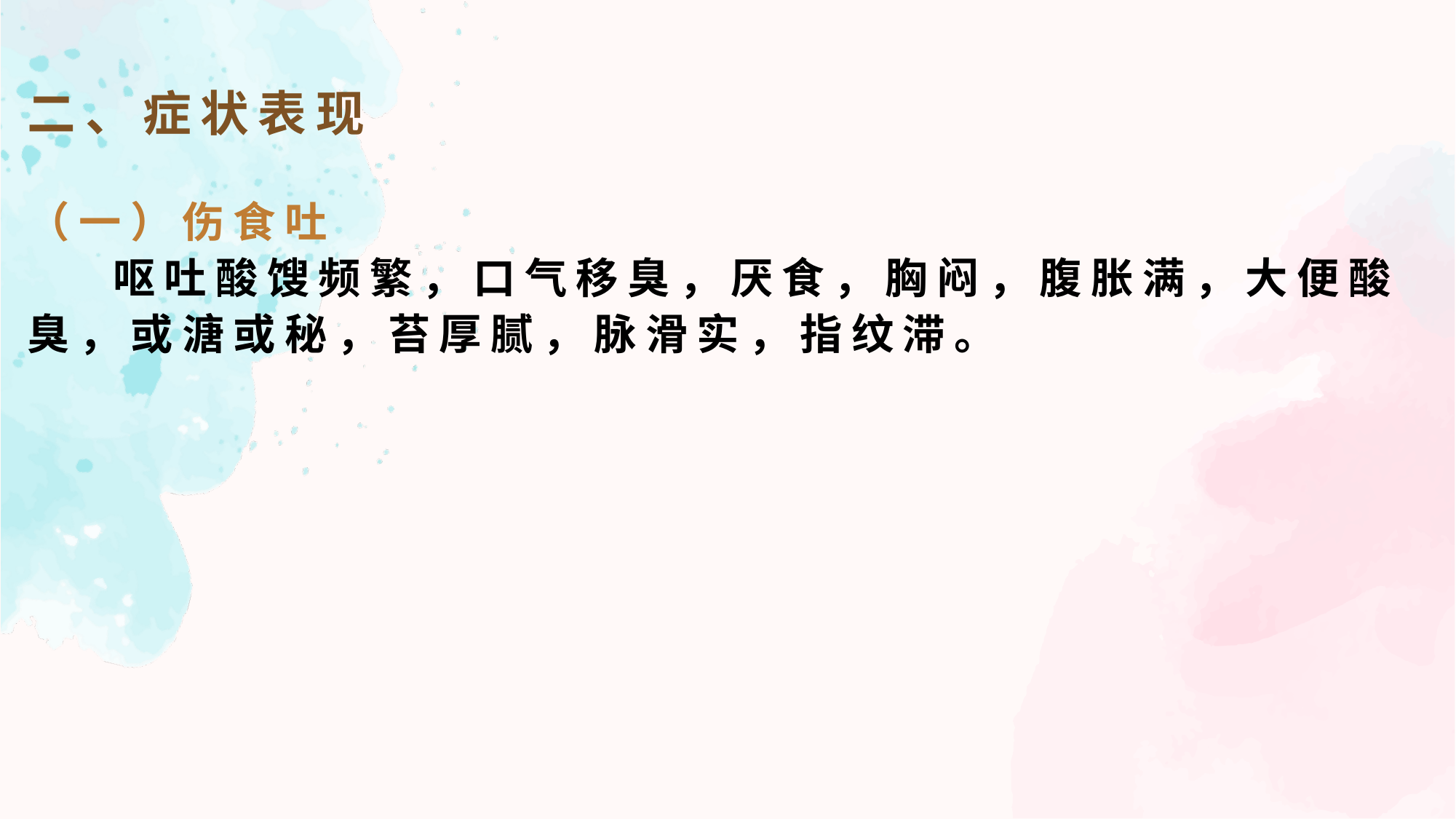

二、症状表现

（一）伤食吐
    呕吐酸馊频繁，口气移臭，厌食，胸闷，腹胀满，大便酸臭，或溏或秘，苔厚腻，脉滑实，指纹滞。